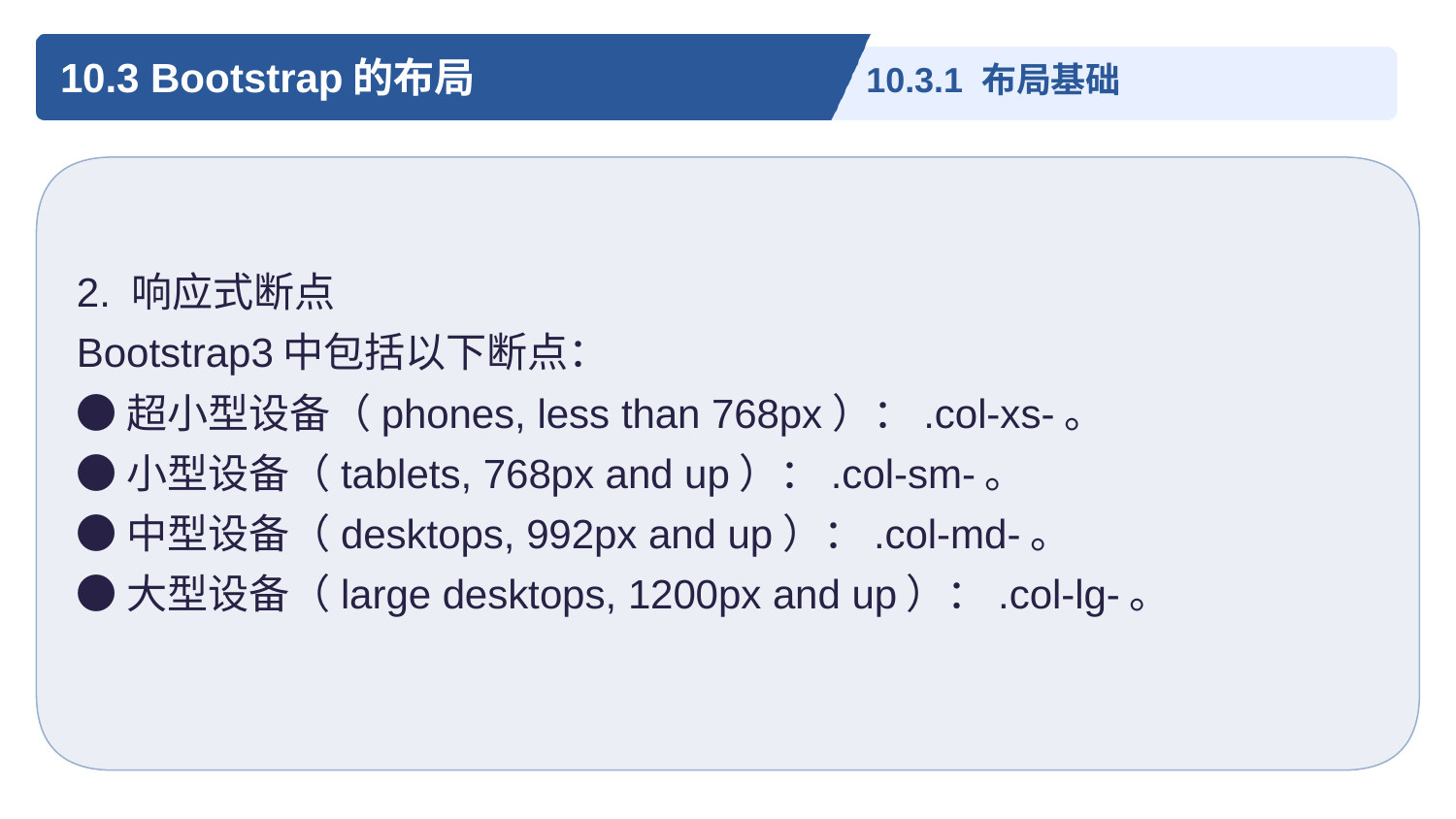

10.3 Bootstrap的布局
10.3.1 布局基础

2. 响应式断点
Bootstrap3中包括以下断点：
●超小型设备（phones, less than 768px）：.col-xs-。
●小型设备（tablets, 768px and up）：.col-sm-。
●中型设备（desktops, 992px and up）：.col-md-。
●大型设备（large desktops, 1200px and up）：.col-lg-。